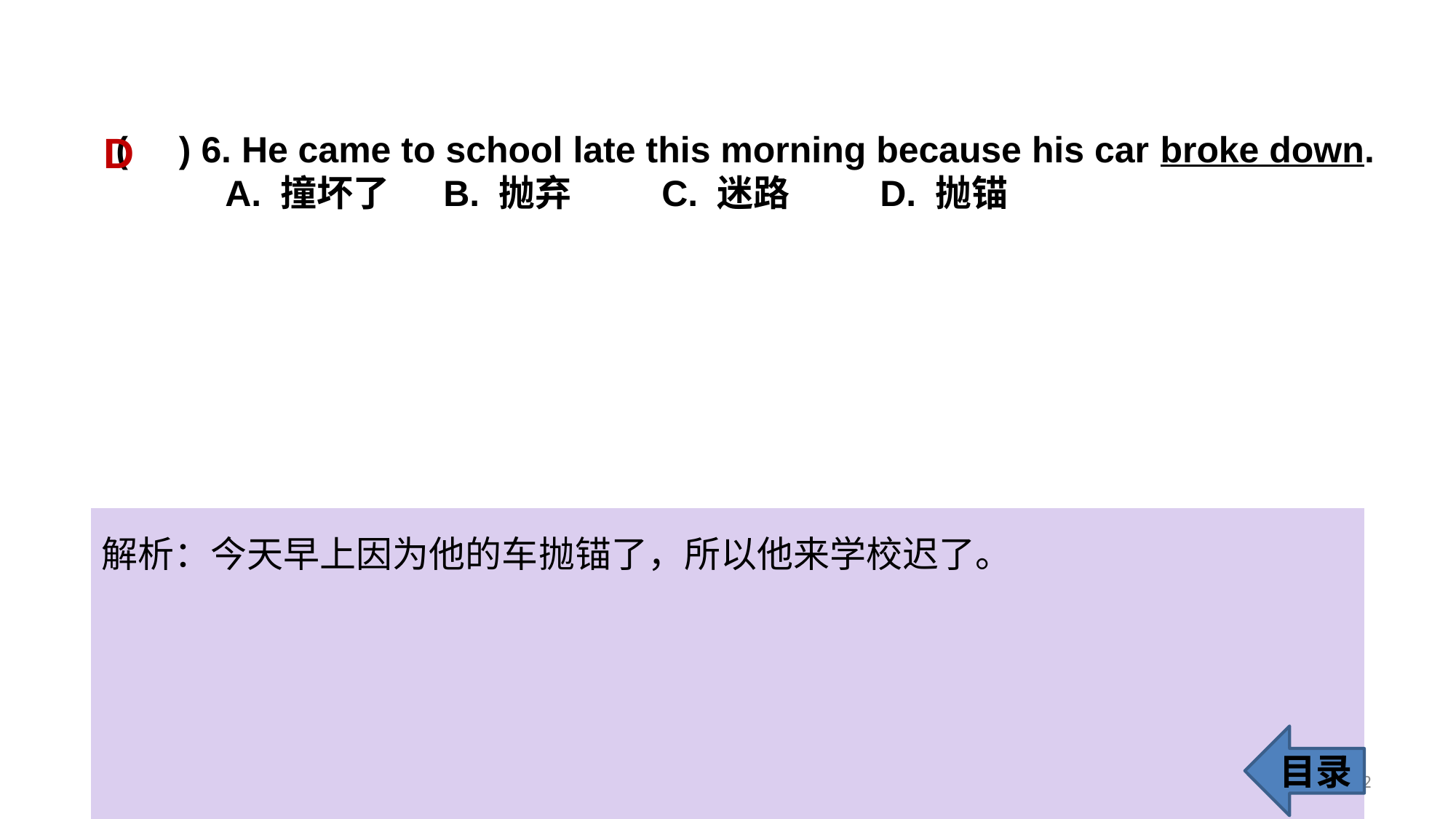

(     ) 6. He came to school late this morning because his car broke down.
	A. 撞坏了 	B. 抛弃 	C. 迷路 	D. 抛锚
D

解析：今天早上因为他的车抛锚了，所以他来学校迟了。
目录
12